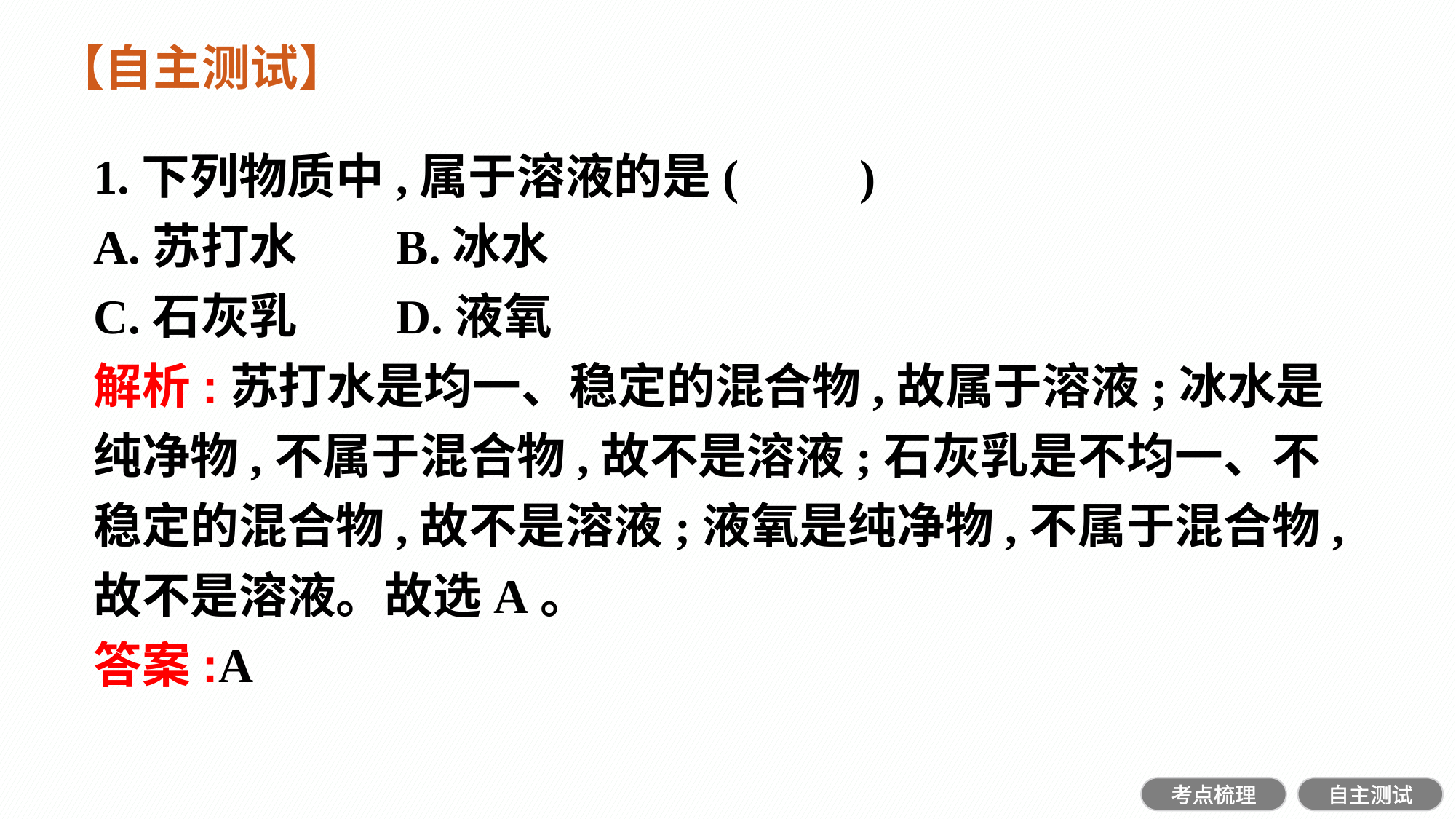

【自主测试】
1.下列物质中,属于溶液的是(　　)
A.苏打水		B.冰水
C.石灰乳		D.液氧
解析:苏打水是均一、稳定的混合物,故属于溶液;冰水是纯净物,不属于混合物,故不是溶液;石灰乳是不均一、不稳定的混合物,故不是溶液;液氧是纯净物,不属于混合物,故不是溶液。故选A。
答案:A